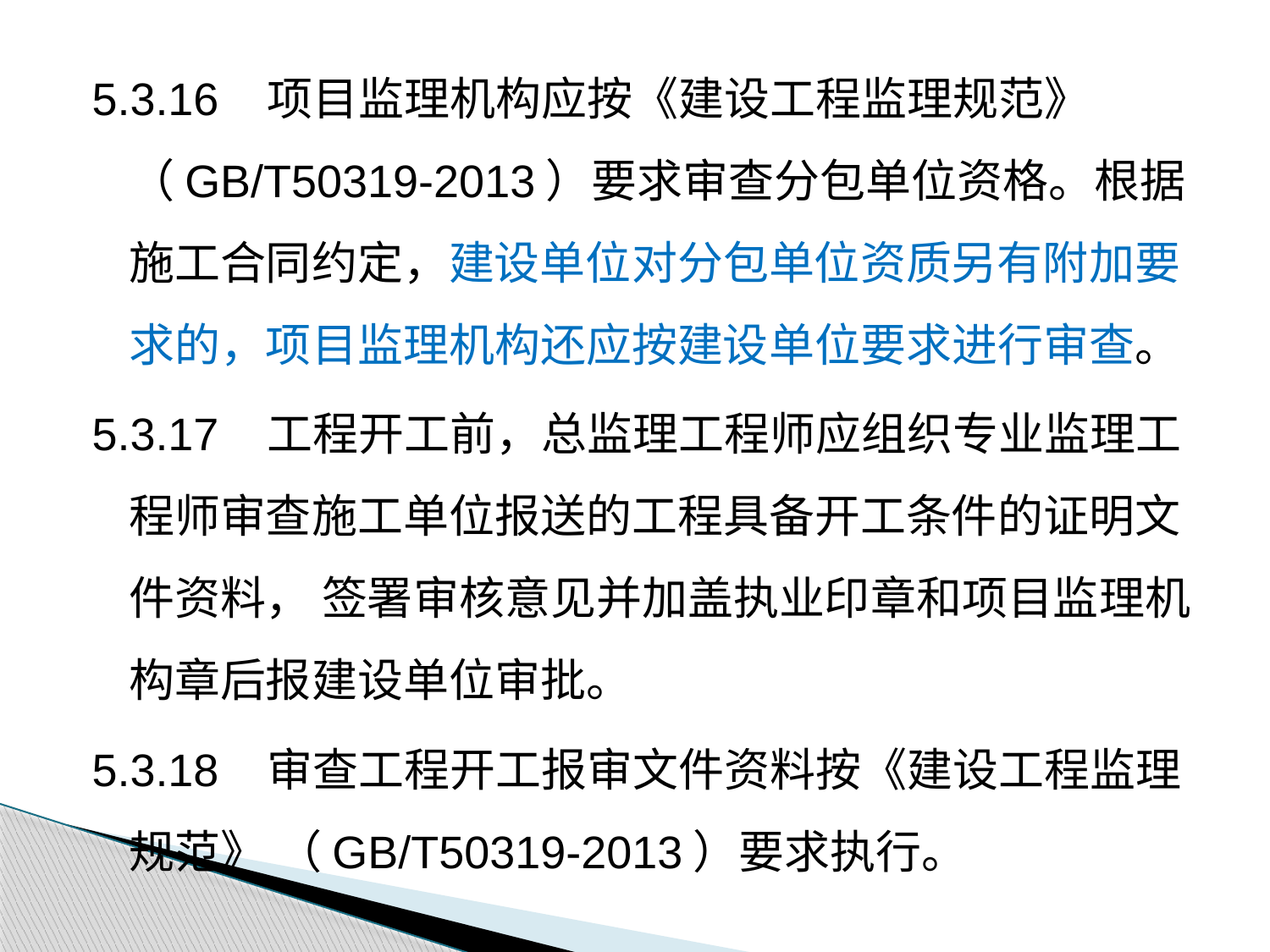

5.3.16   项目监理机构应按《建设工程监理规范》 （GB/T50319-2013）要求审查分包单位资格。根据施工合同约定，建设单位对分包单位资质另有附加要求的，项目监理机构还应按建设单位要求进行审查。
5.3.17   工程开工前，总监理工程师应组织专业监理工程师审查施工单位报送的工程具备开工条件的证明文件资料， 签署审核意见并加盖执业印章和项目监理机构章后报建设单位审批。
5.3.18   审查工程开工报审文件资料按《建设工程监理规范》 （GB/T50319-2013）要求执行。